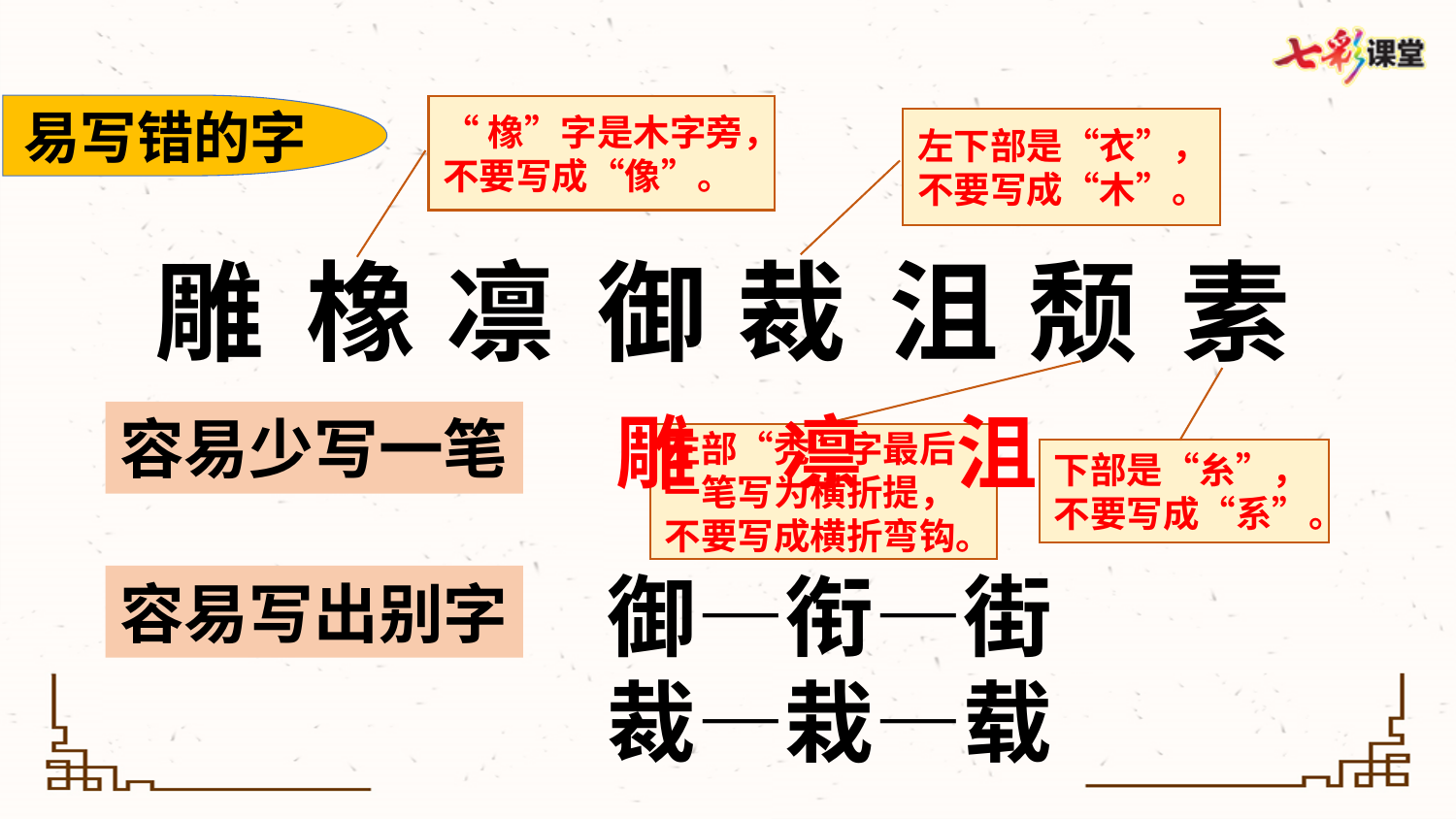

易写错的字
“橡”字是木字旁，不要写成“像”。
左下部是“衣”，不要写成“木”。
雕
橡
凛
御
裁
沮
颓
素
雕
凛
沮
容易少写一笔
左部“秃”字最后一笔写为横折提，不要写成横折弯钩。
下部是“糸”，不要写成“系”。
御—衔—街
裁—栽—载
容易写出别字